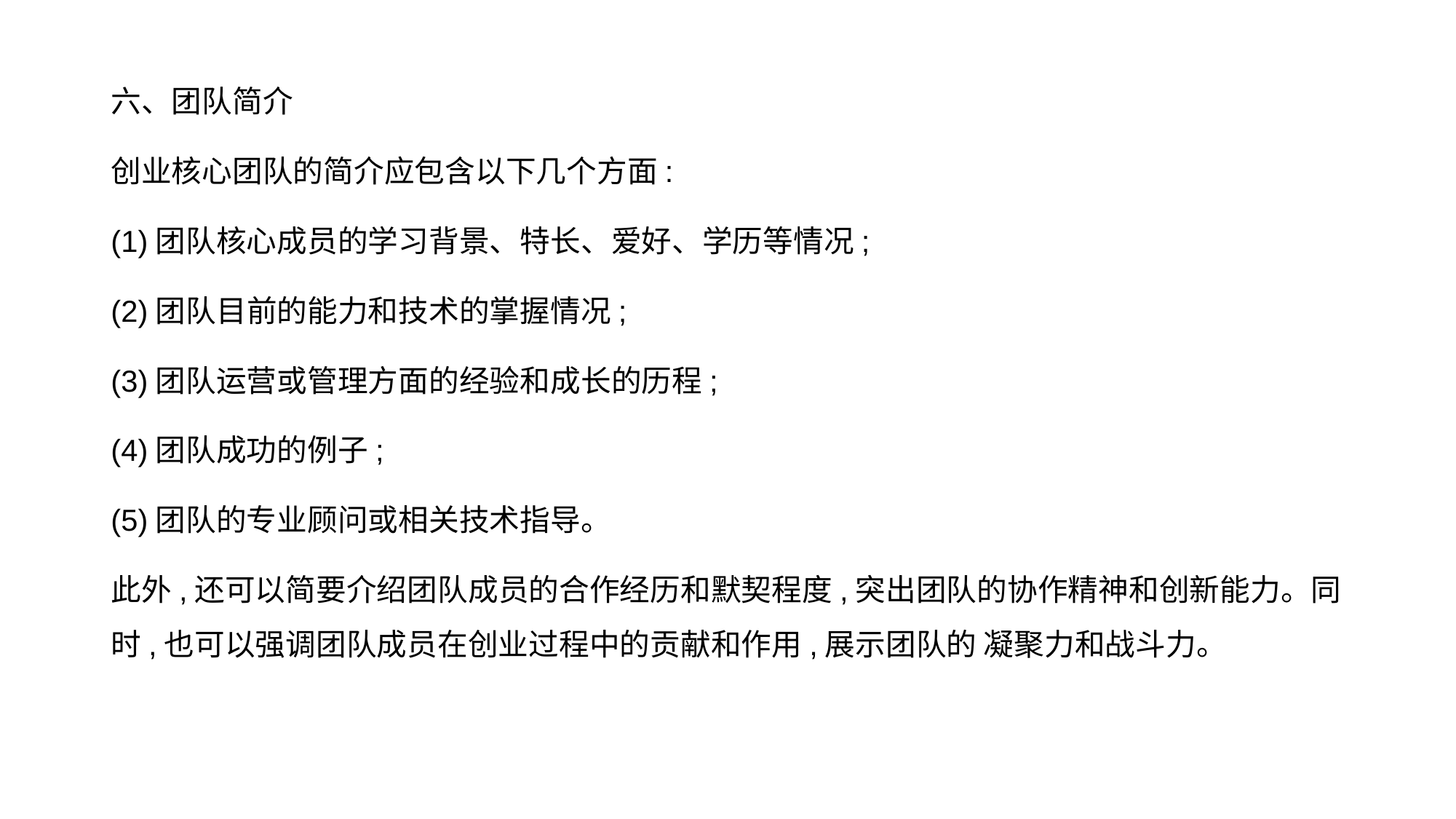

六、团队简介
创业核心团队的简介应包含以下几个方面:
(1)团队核心成员的学习背景、特长、爱好、学历等情况;
(2)团队目前的能力和技术的掌握情况;
(3)团队运营或管理方面的经验和成长的历程;
(4)团队成功的例子;
(5)团队的专业顾问或相关技术指导。
此外,还可以简要介绍团队成员的合作经历和默契程度,突出团队的协作精神和创新能力。同时,也可以强调团队成员在创业过程中的贡献和作用,展示团队的 凝聚力和战斗力。